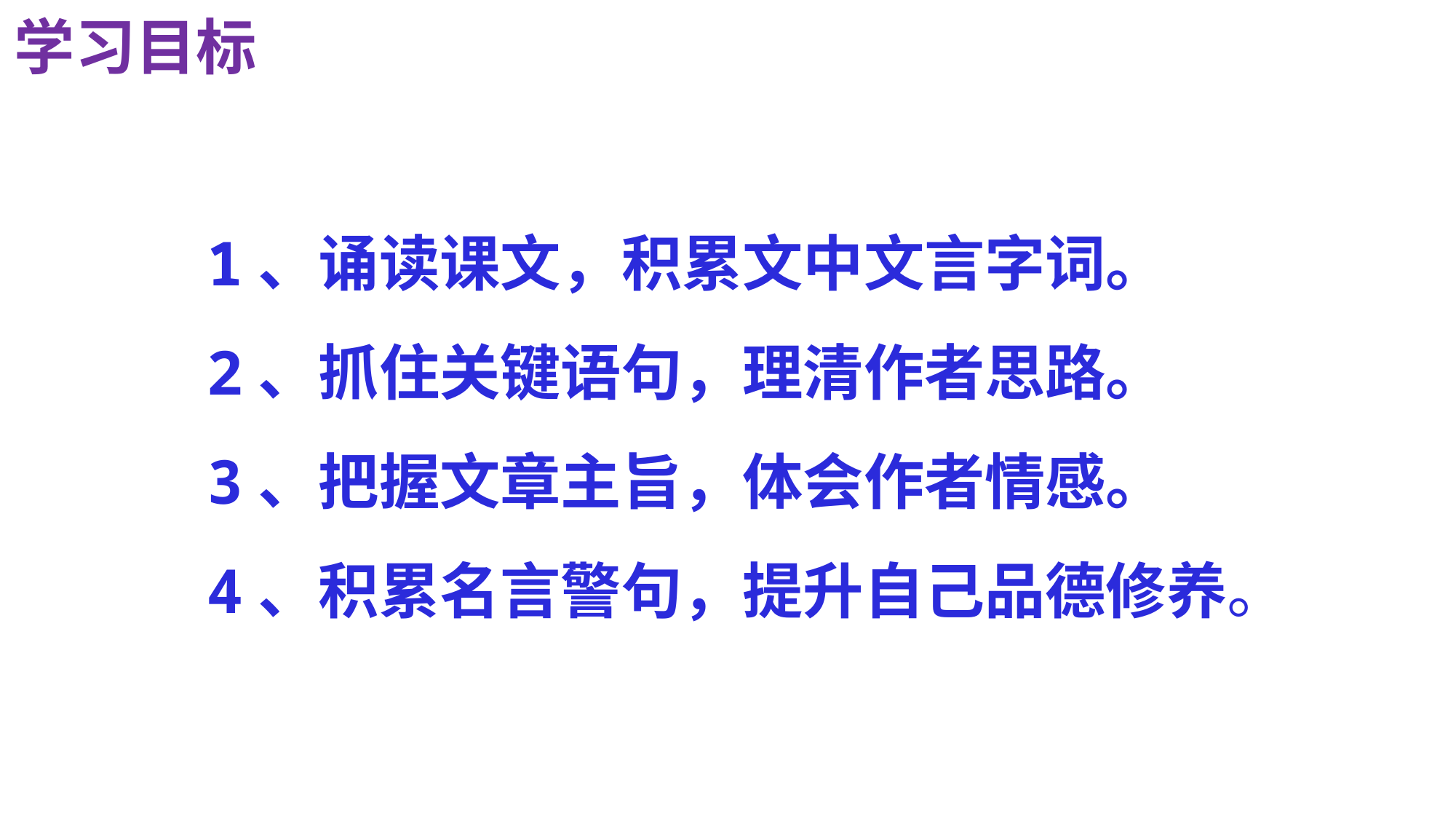

学习目标
1、诵读课文，积累文中文言字词。
2、抓住关键语句，理清作者思路。
3、把握文章主旨，体会作者情感。
4、积累名言警句，提升自己品德修养。